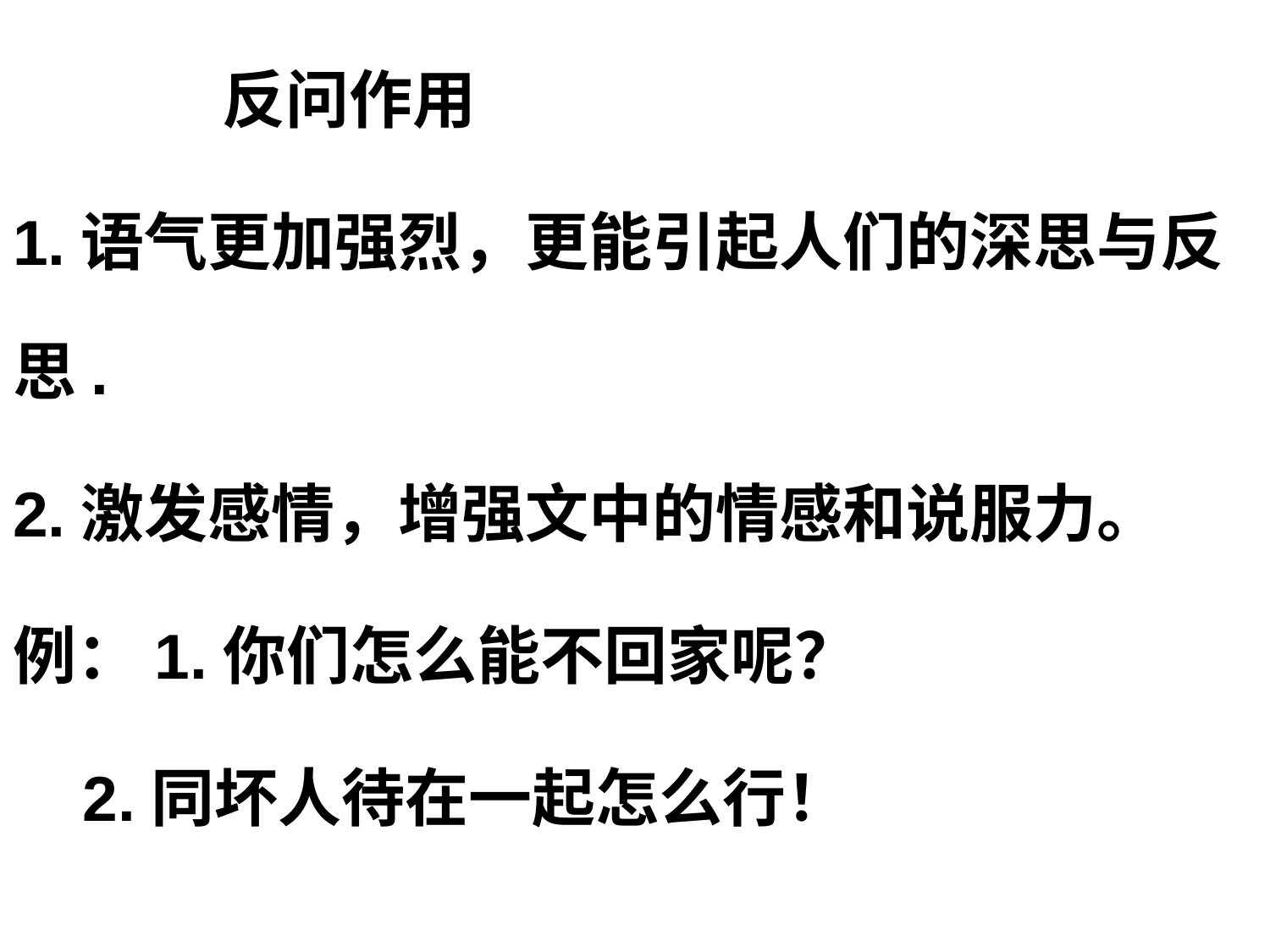

反问作用
1.语气更加强烈，更能引起人们的深思与反思.
2.激发感情，增强文中的情感和说服力。
例：1.你们怎么能不回家呢？
    2.同坏人待在一起怎么行！